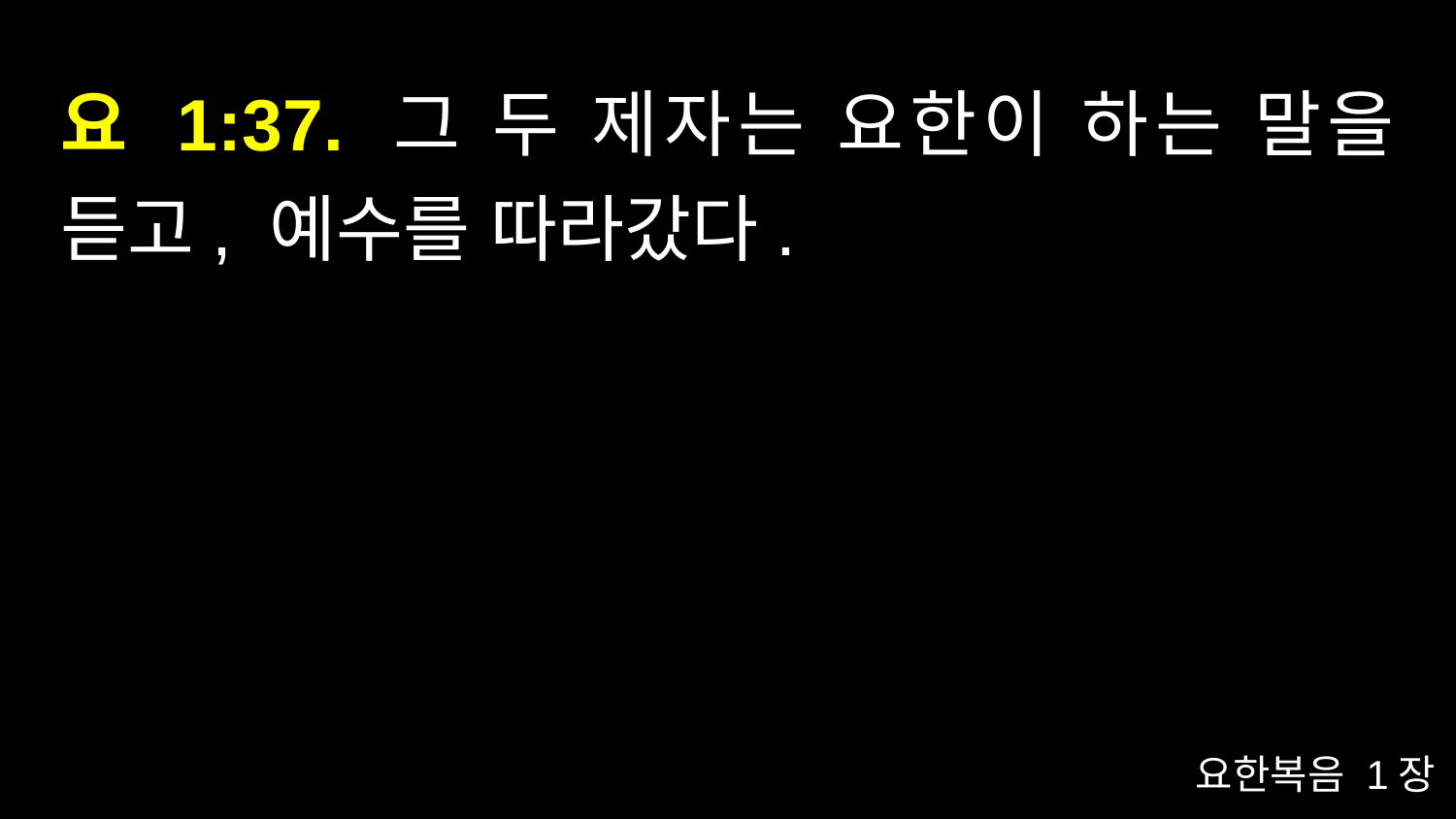

# 요 1:37. 그 두 제자는 요한이 하는 말을 듣고, 예수를 따라갔다.
요한복음 1장